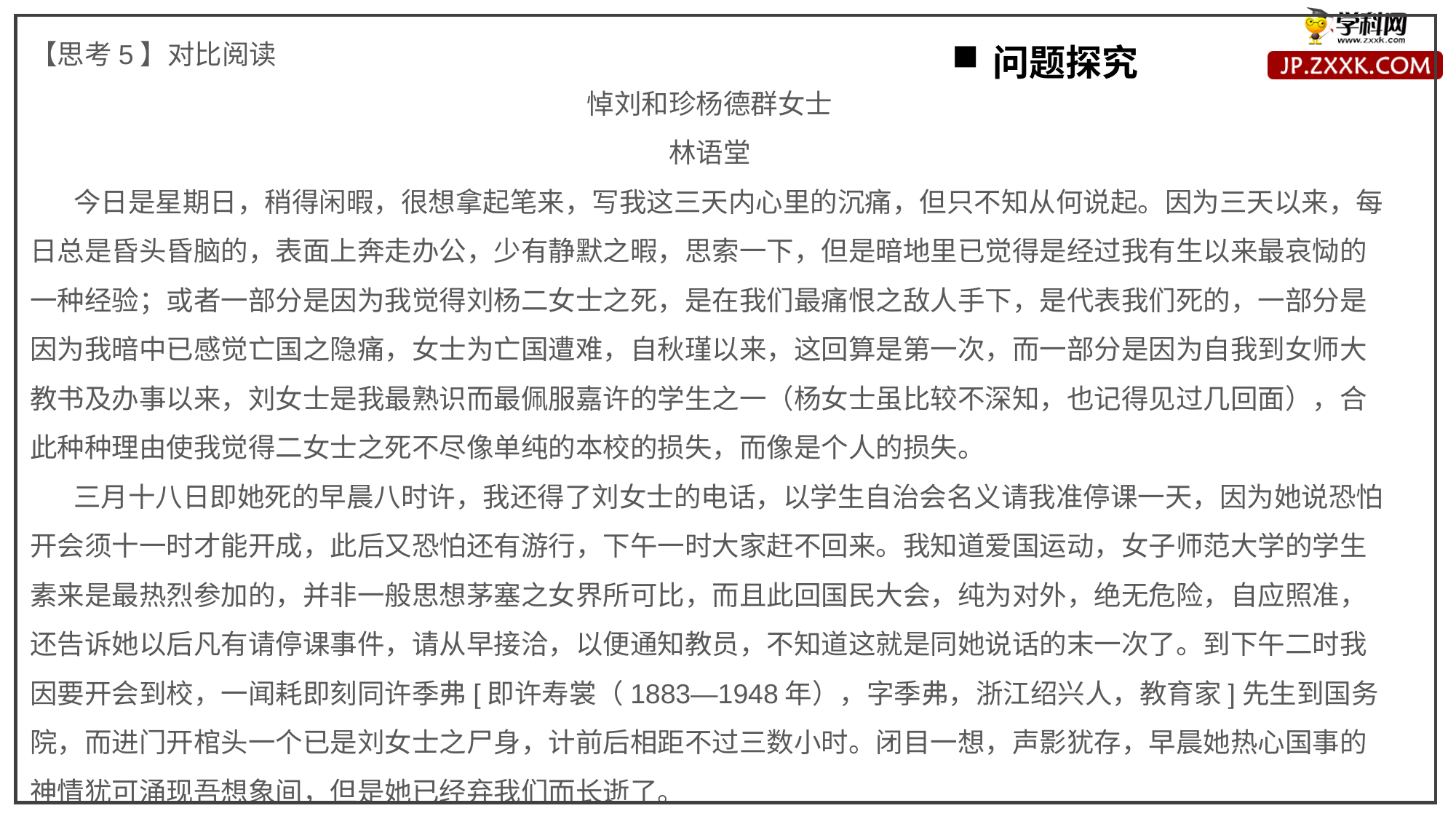

【思考5】对比阅读
悼刘和珍杨德群女士
林语堂
      今日是星期日，稍得闲暇，很想拿起笔来，写我这三天内心里的沉痛，但只不知从何说起。因为三天以来，每日总是昏头昏脑的，表面上奔走办公，少有静默之暇，思索一下，但是暗地里已觉得是经过我有生以来最哀恸的一种经验；或者一部分是因为我觉得刘杨二女士之死，是在我们最痛恨之敌人手下，是代表我们死的，一部分是因为我暗中已感觉亡国之隐痛，女士为亡国遭难，自秋瑾以来，这回算是第一次，而一部分是因为自我到女师大教书及办事以来，刘女士是我最熟识而最佩服嘉许的学生之一（杨女士虽比较不深知，也记得见过几回面），合此种种理由使我觉得二女士之死不尽像单纯的本校的损失，而像是个人的损失。
      三月十八日即她死的早晨八时许，我还得了刘女士的电话，以学生自治会名义请我准停课一天，因为她说恐怕开会须十一时才能开成，此后又恐怕还有游行，下午一时大家赶不回来。我知道爱国运动，女子师范大学的学生素来是最热烈参加的，并非一般思想茅塞之女界所可比，而且此回国民大会，纯为对外，绝无危险，自应照准，还告诉她以后凡有请停课事件，请从早接洽，以便通知教员，不知道这就是同她说话的末一次了。到下午二时我因要开会到校，一闻耗即刻同许季弗[即许寿裳（1883—1948年），字季弗，浙江绍兴人，教育家]先生到国务院，而进门开棺头一个已是刘女士之尸身，计前后相距不过三数小时。闭目一想，声影犹存，早晨她热心国事的神情犹可涌现吾想象间，但是她已经弃我们而长逝了。
问题探究